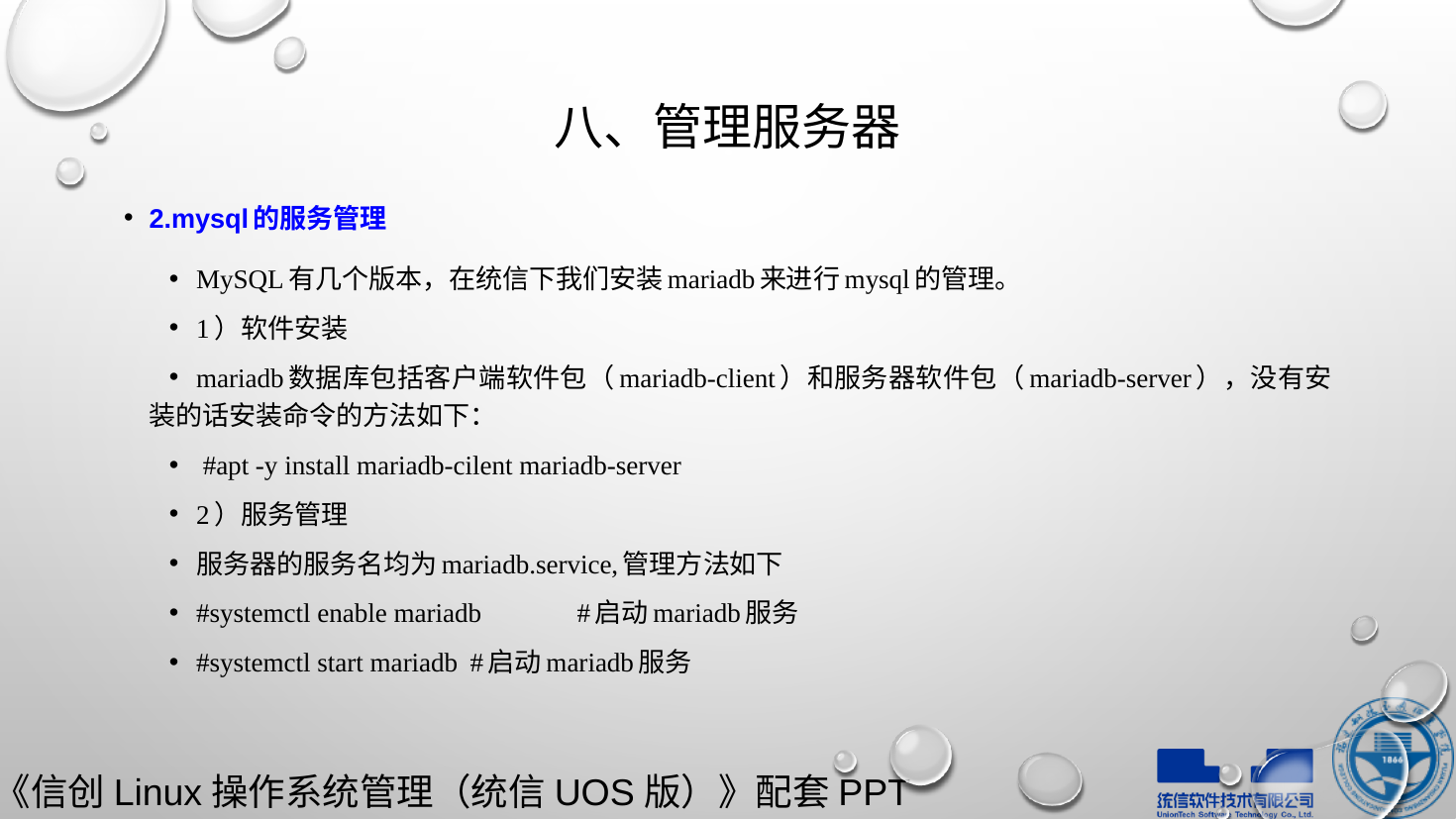

# 八、管理服务器
2.mysql的服务管理
MySQL有几个版本，在统信下我们安装mariadb来进行mysql的管理。
1）软件安装
mariadb数据库包括客户端软件包（mariadb-client）和服务器软件包（mariadb-server），没有安装的话安装命令的方法如下：
 #apt -y install mariadb-cilent mariadb-server
2）服务管理
服务器的服务名均为mariadb.service,管理方法如下
#systemctl enable mariadb				#启动mariadb服务
#systemctl start mariadb					#启动mariadb服务